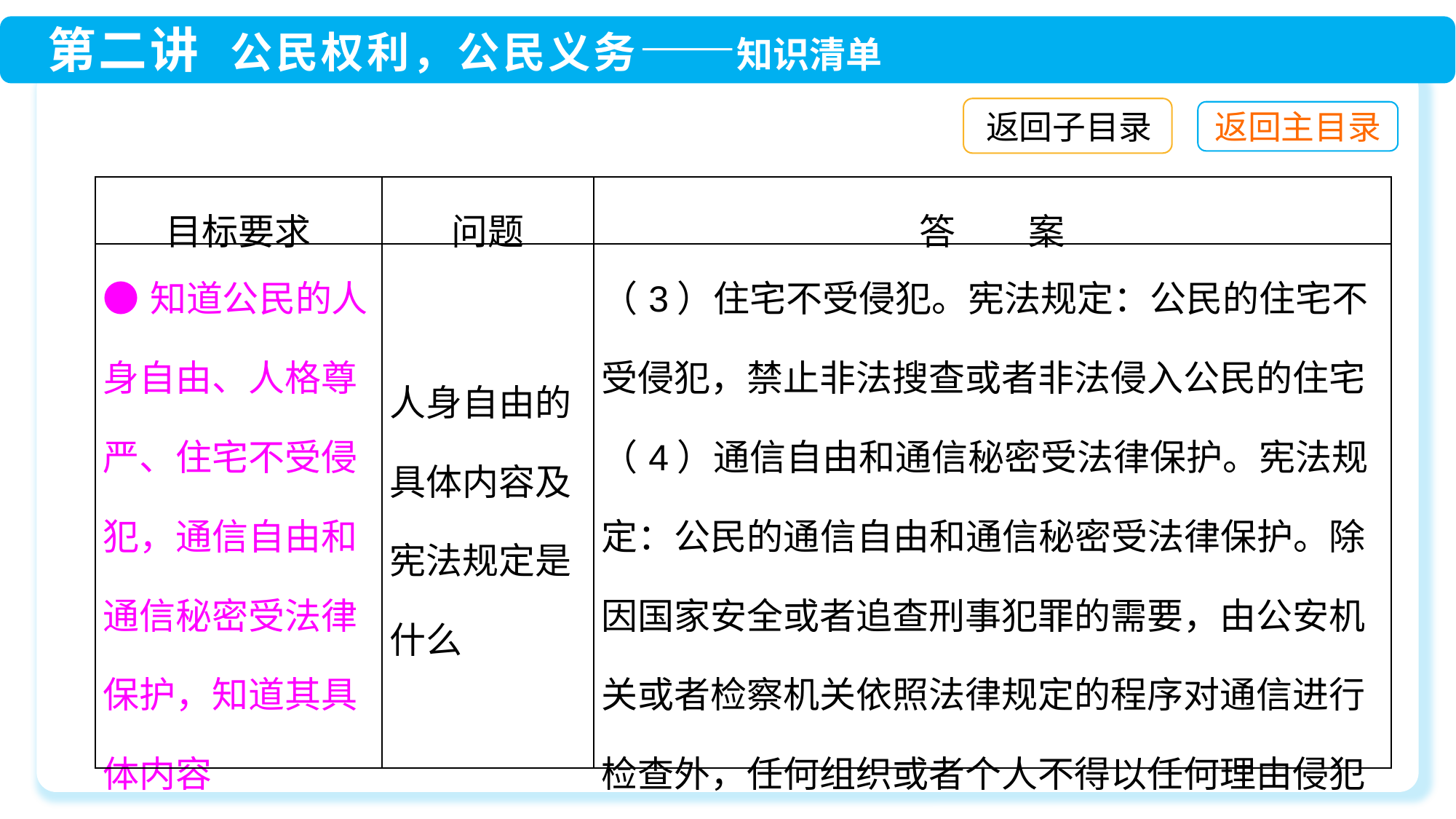

返回子目录
| 目标要求 | 问题 | 答　　案 |
| --- | --- | --- |
| ●知道公民的人身自由、人格尊严、住宅不受侵犯，通信自由和通信秘密受法律保护，知道其具体内容 | 人身自由的具体内容及宪法规定是什么 | （3）住宅不受侵犯。宪法规定：公民的住宅不受侵犯，禁止非法搜查或者非法侵入公民的住宅 （4）通信自由和通信秘密受法律保护。宪法规定：公民的通信自由和通信秘密受法律保护。除因国家安全或者追查刑事犯罪的需要，由公安机关或者检察机关依照法律规定的程序对通信进行检查外，任何组织或者个人不得以任何理由侵犯公民的通信自由和通信秘密 |